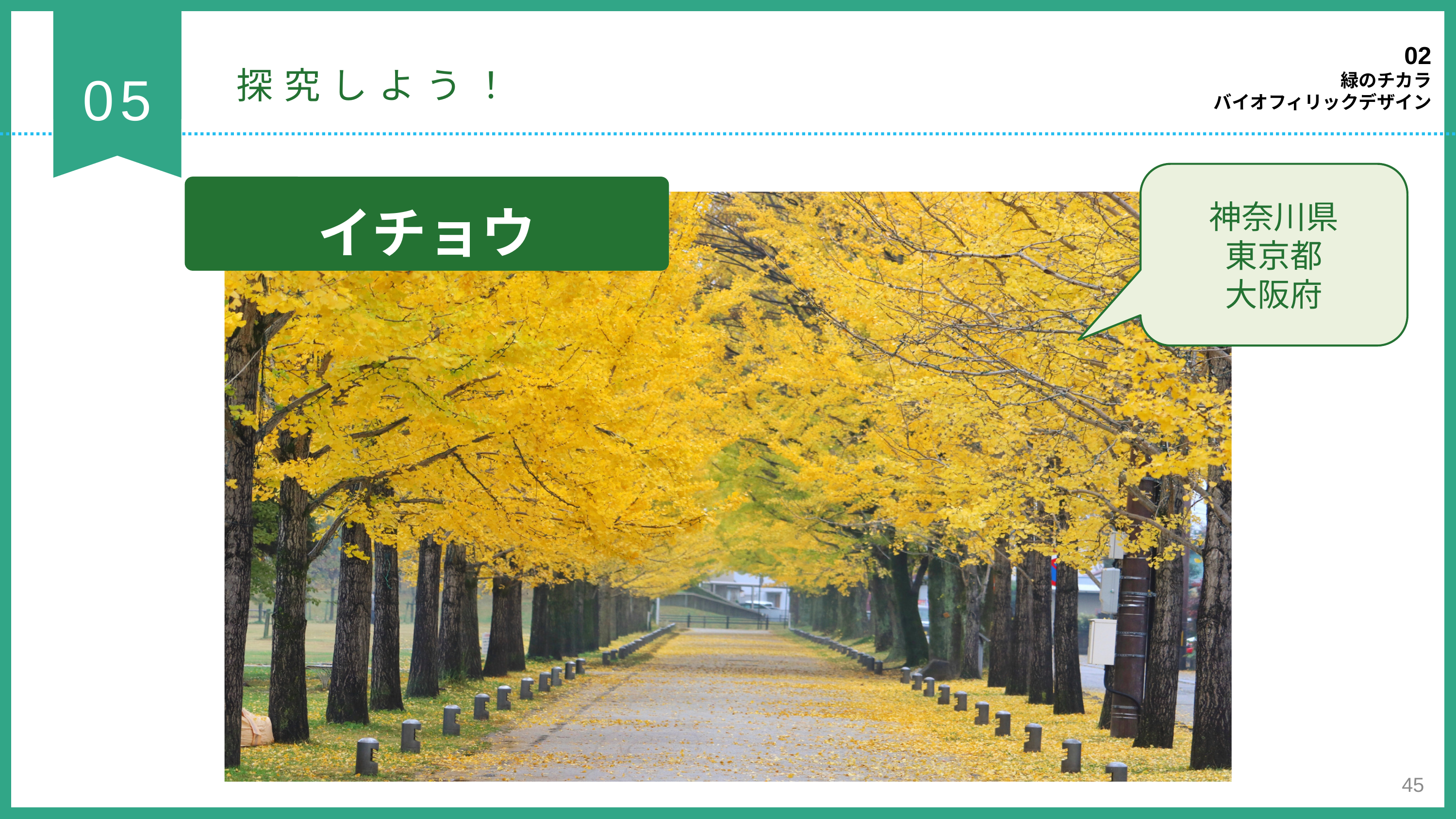

02
緑のチカラ
バイオフィリックデザイン
05
探究しよう！

神奈川県
東京都
大阪府
イチョウ

45